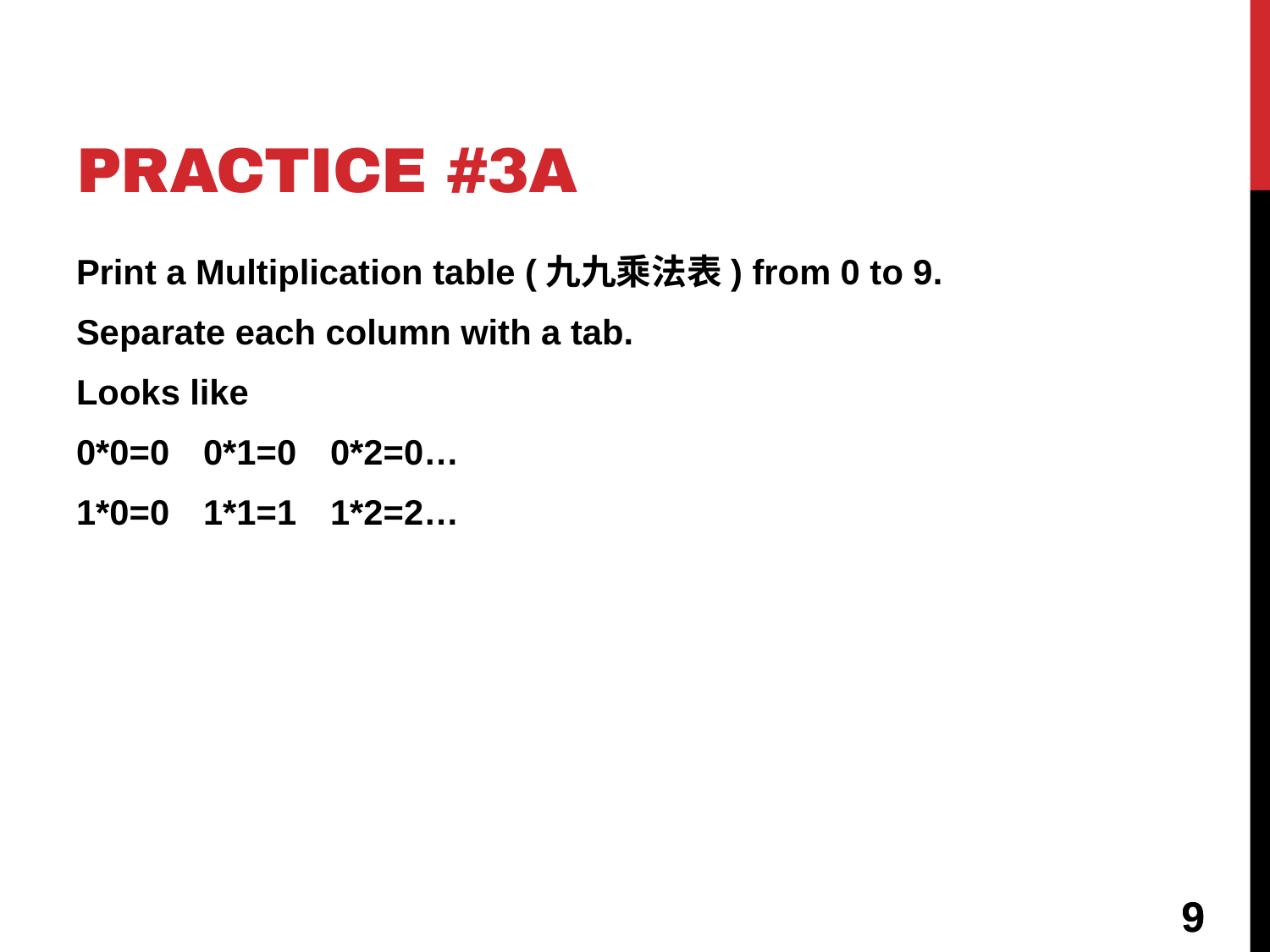

# Practice #3a
Print a Multiplication table (九九乘法表) from 0 to 9.
Separate each column with a tab.
Looks like
0*0=0	0*1=0	0*2=0…
1*0=0	1*1=1	1*2=2…